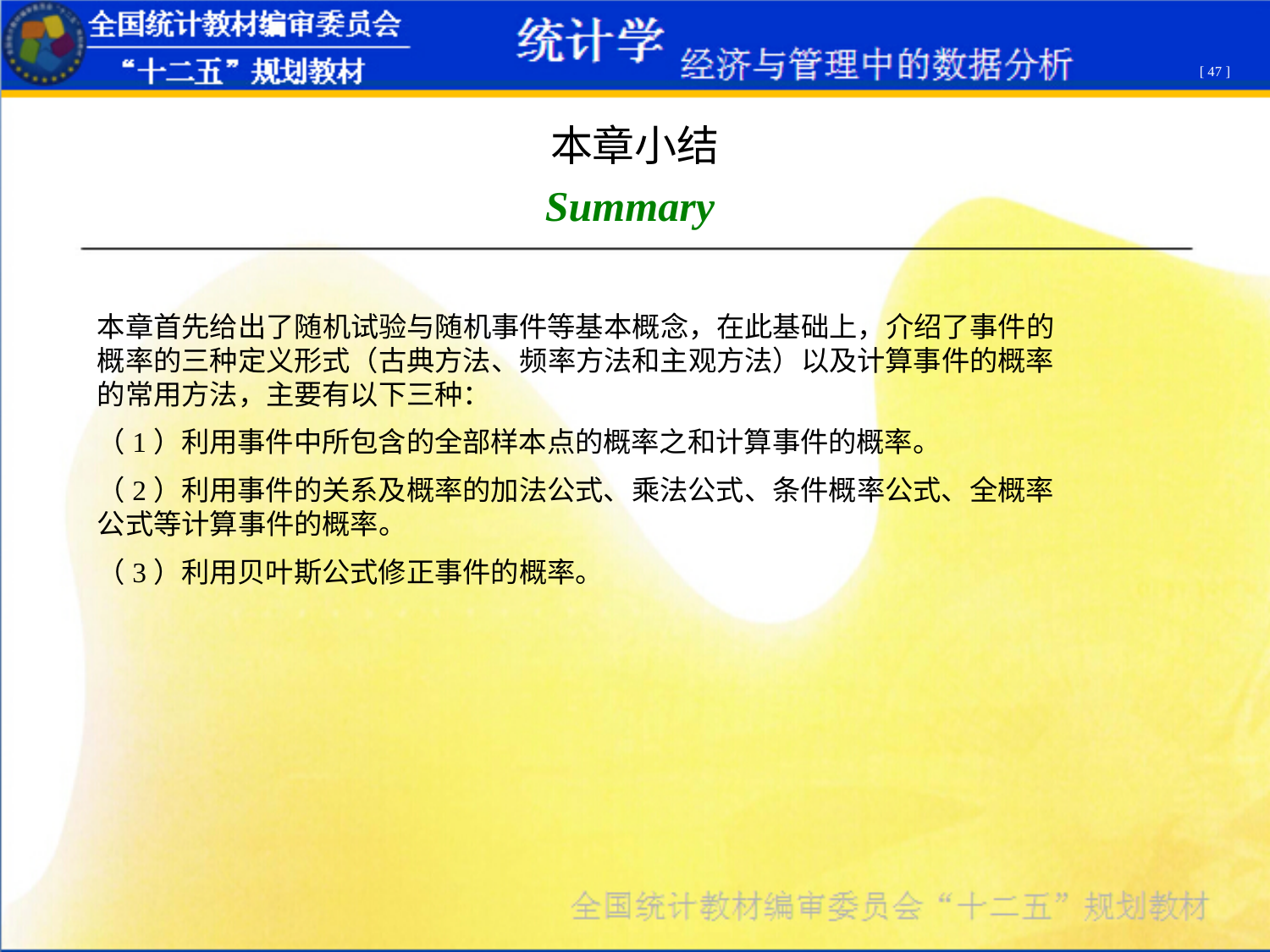

[ 47 ]
本章小结
Summary
本章首先给出了随机试验与随机事件等基本概念，在此基础上，介绍了事件的概率的三种定义形式（古典方法、频率方法和主观方法）以及计算事件的概率的常用方法，主要有以下三种：
（1）利用事件中所包含的全部样本点的概率之和计算事件的概率。
（2）利用事件的关系及概率的加法公式、乘法公式、条件概率公式、全概率公式等计算事件的概率。
（3）利用贝叶斯公式修正事件的概率。